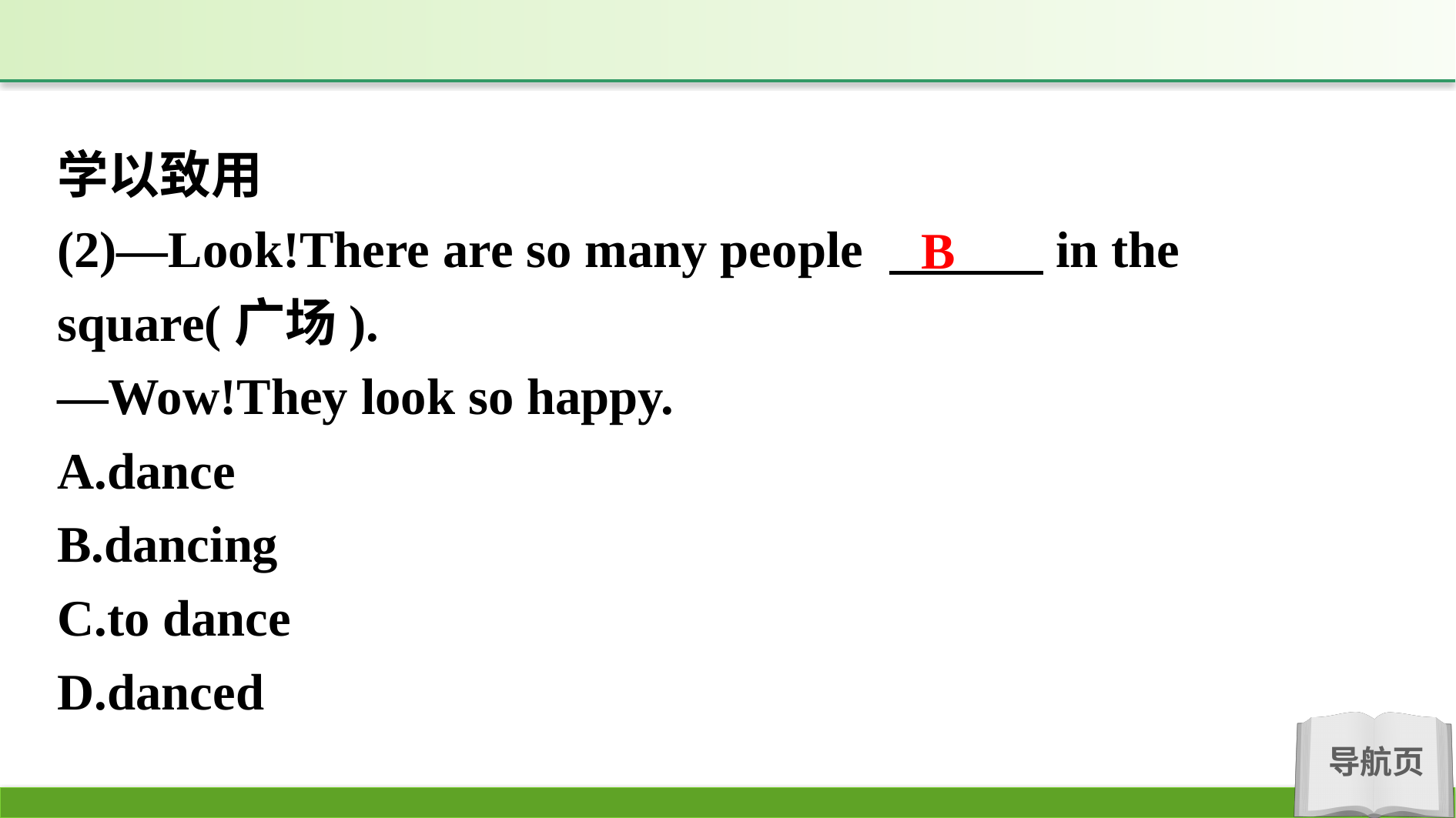

学以致用
(2)—Look!There are so many people 　　　in the square(广场).
—Wow!They look so happy.
A.dance
B.dancing
C.to dance
D.danced
B